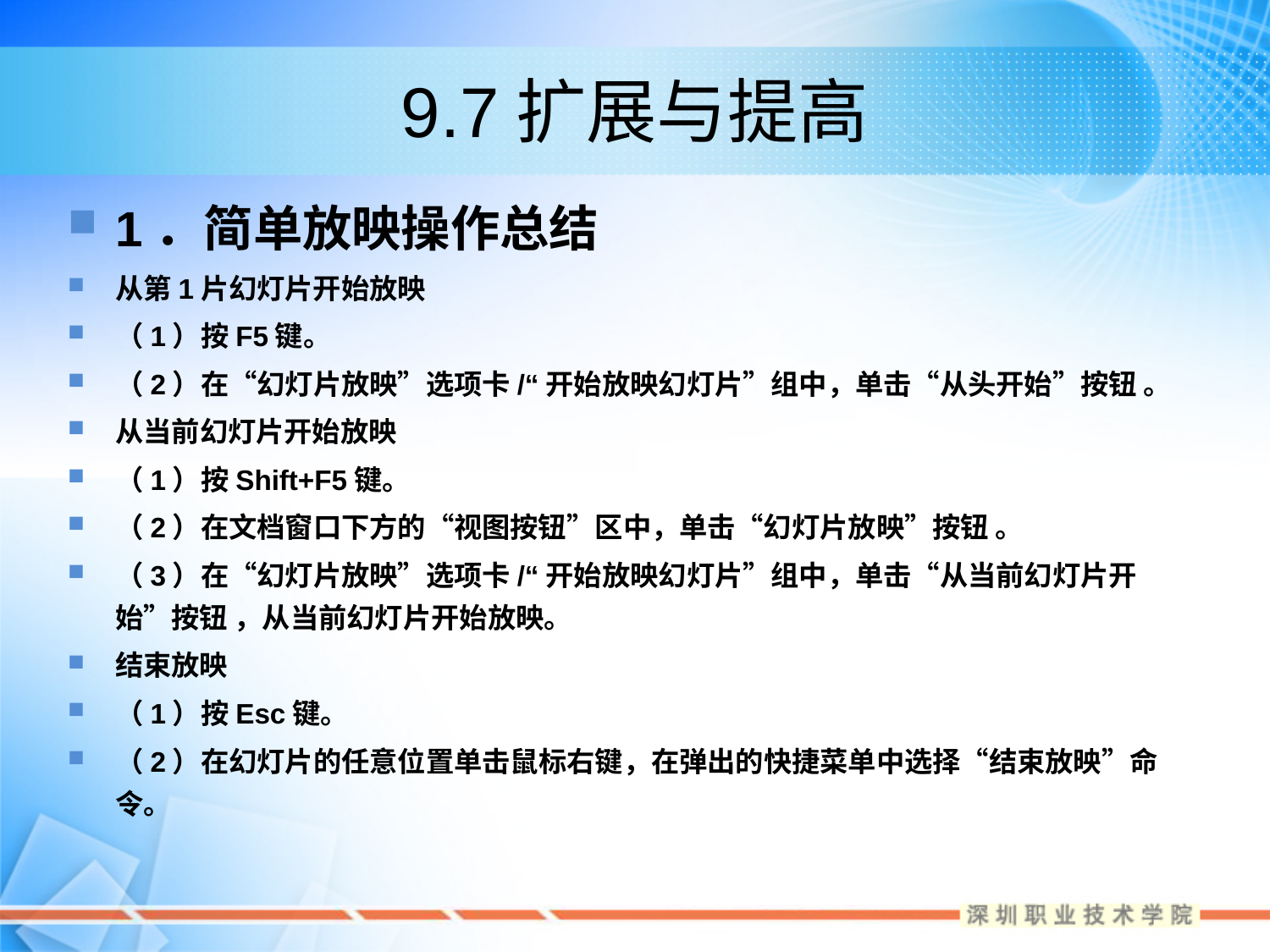

# 9.7扩展与提高
1．简单放映操作总结
从第1片幻灯片开始放映
（1）按F5键。
（2）在“幻灯片放映”选项卡/“开始放映幻灯片”组中，单击“从头开始”按钮 。
从当前幻灯片开始放映
（1）按Shift+F5键。
（2）在文档窗口下方的“视图按钮”区中，单击“幻灯片放映”按钮 。
（3）在“幻灯片放映”选项卡/“开始放映幻灯片”组中，单击“从当前幻灯片开始”按钮 ，从当前幻灯片开始放映。
结束放映
（1）按Esc键。
（2）在幻灯片的任意位置单击鼠标右键，在弹出的快捷菜单中选择“结束放映”命令。